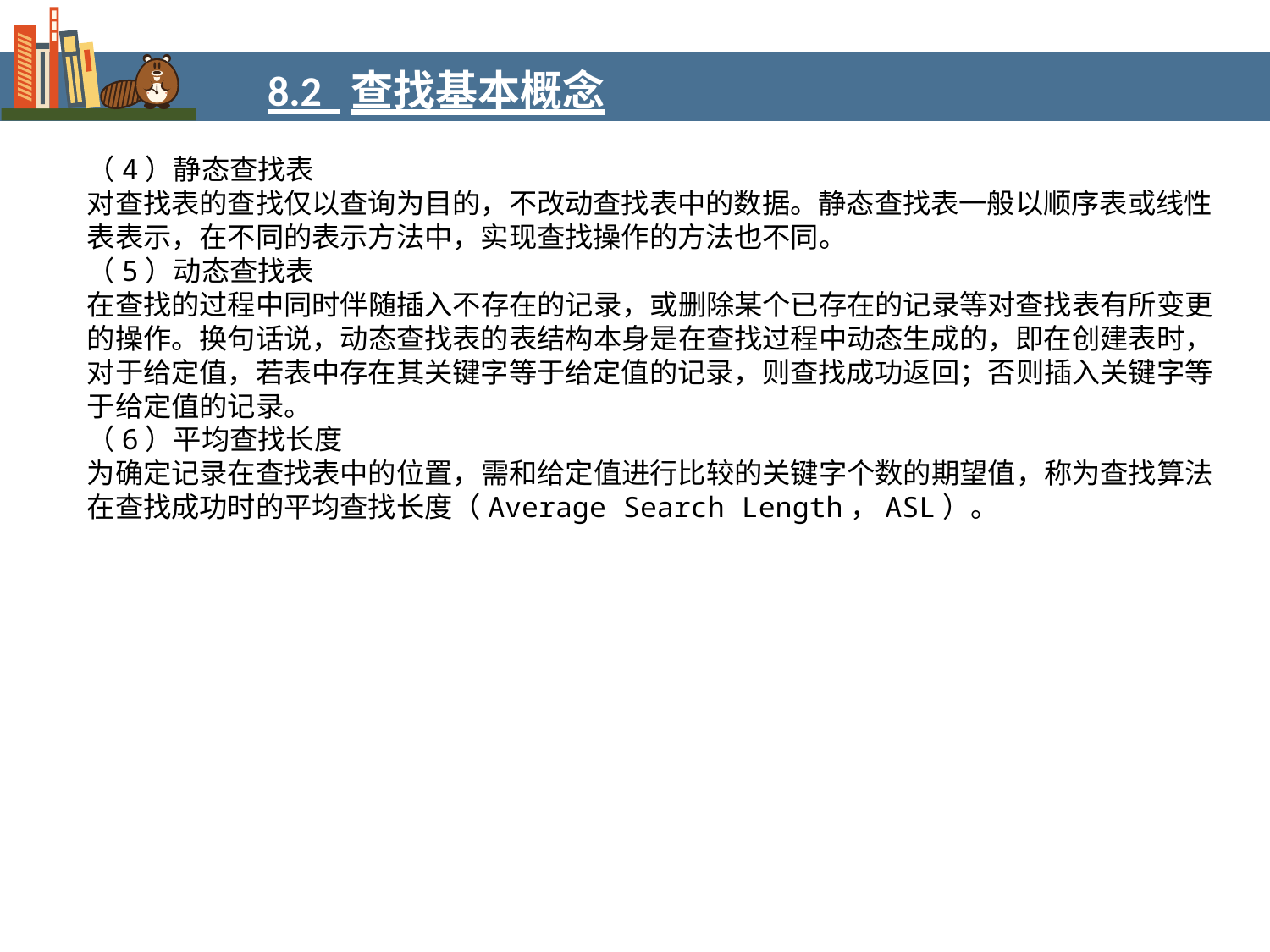

8.2  查找基本概念
（4）静态查找表
对查找表的查找仅以查询为目的，不改动查找表中的数据。静态查找表一般以顺序表或线性表表示，在不同的表示方法中，实现查找操作的方法也不同。
（5）动态查找表
在查找的过程中同时伴随插入不存在的记录，或删除某个已存在的记录等对查找表有所变更的操作。换句话说，动态查找表的表结构本身是在查找过程中动态生成的，即在创建表时，对于给定值，若表中存在其关键字等于给定值的记录，则查找成功返回；否则插入关键字等于给定值的记录。
（6）平均查找长度
为确定记录在查找表中的位置，需和给定值进行比较的关键字个数的期望值，称为查找算法在查找成功时的平均查找长度（Average Search Length，ASL）。